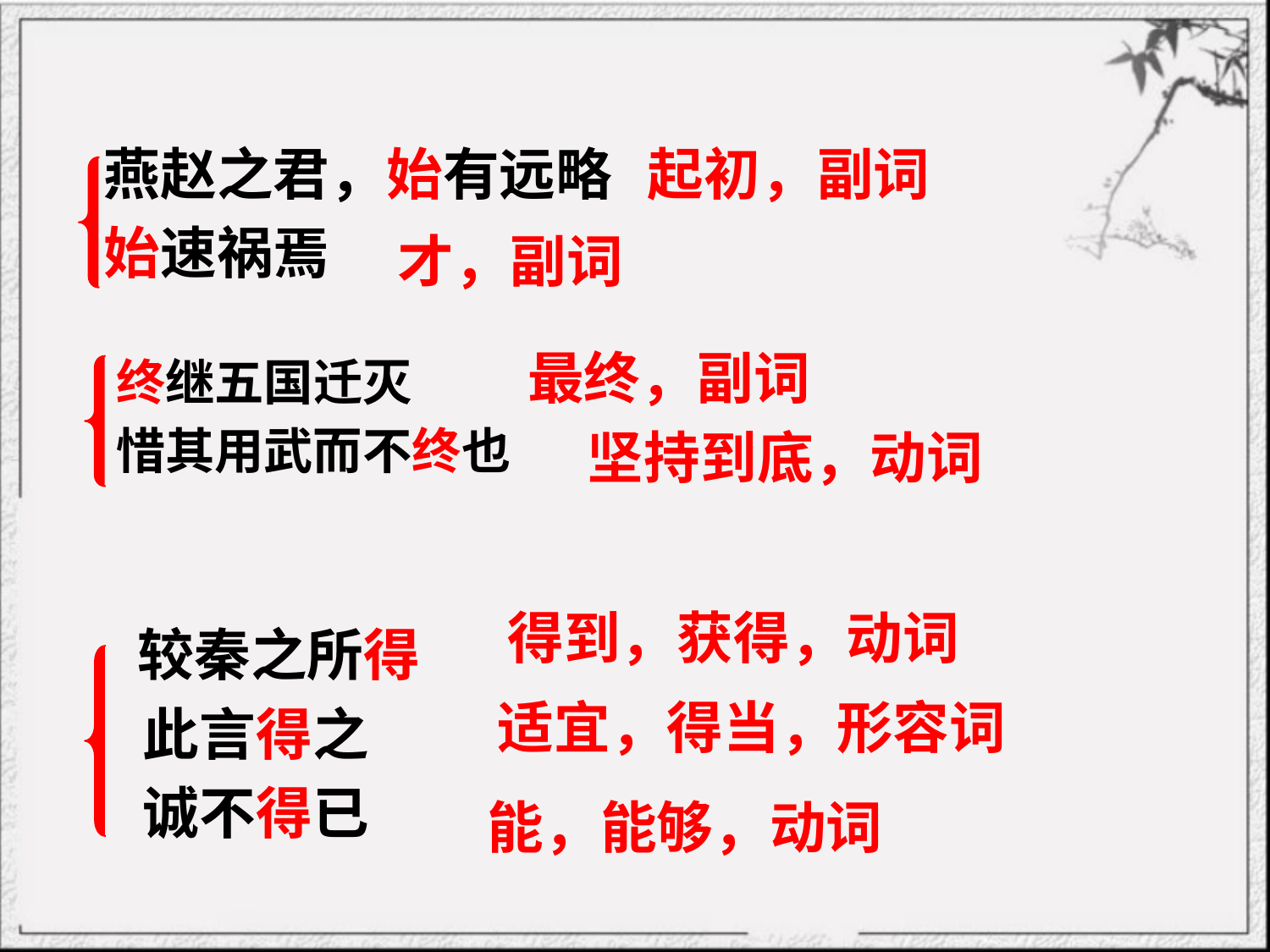

燕赵之君，始有远略
始速祸焉

起初，副词

才，副词
最终，副词
终继五国迁灭
惜其用武而不终也

坚持到底，动词
得到，获得，动词
  较秦之所得
  此言得之
  诚不得已

适宜，得当，形容词
能，能够，动词